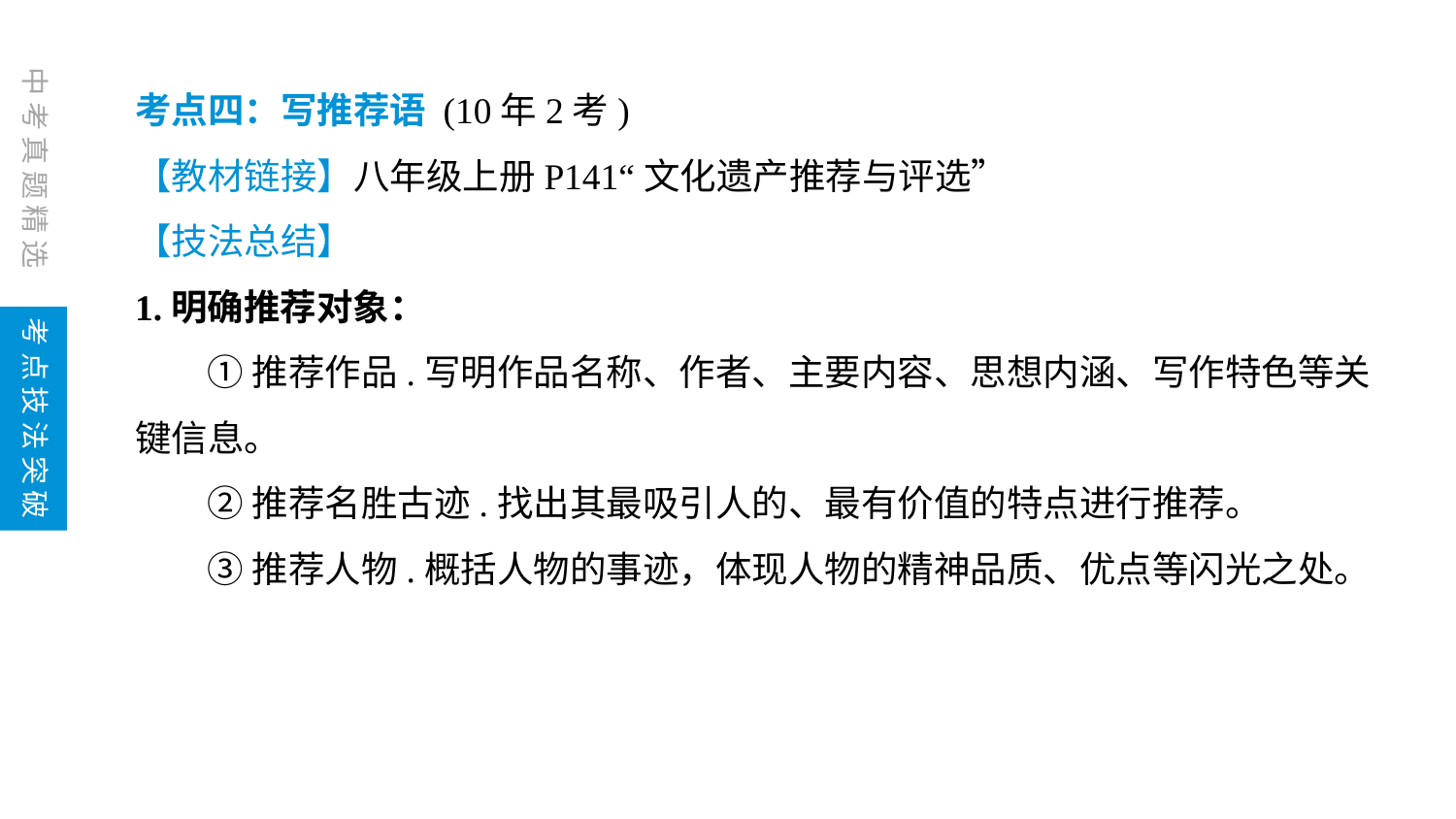

考点四：写推荐语 (10年2考)
【教材链接】八年级上册P141“文化遗产推荐与评选”
【技法总结】
1.明确推荐对象：
①推荐作品.写明作品名称、作者、主要内容、思想内涵、写作特色等关键信息。
②推荐名胜古迹.找出其最吸引人的、最有价值的特点进行推荐。
③推荐人物.概括人物的事迹，体现人物的精神品质、优点等闪光之处。